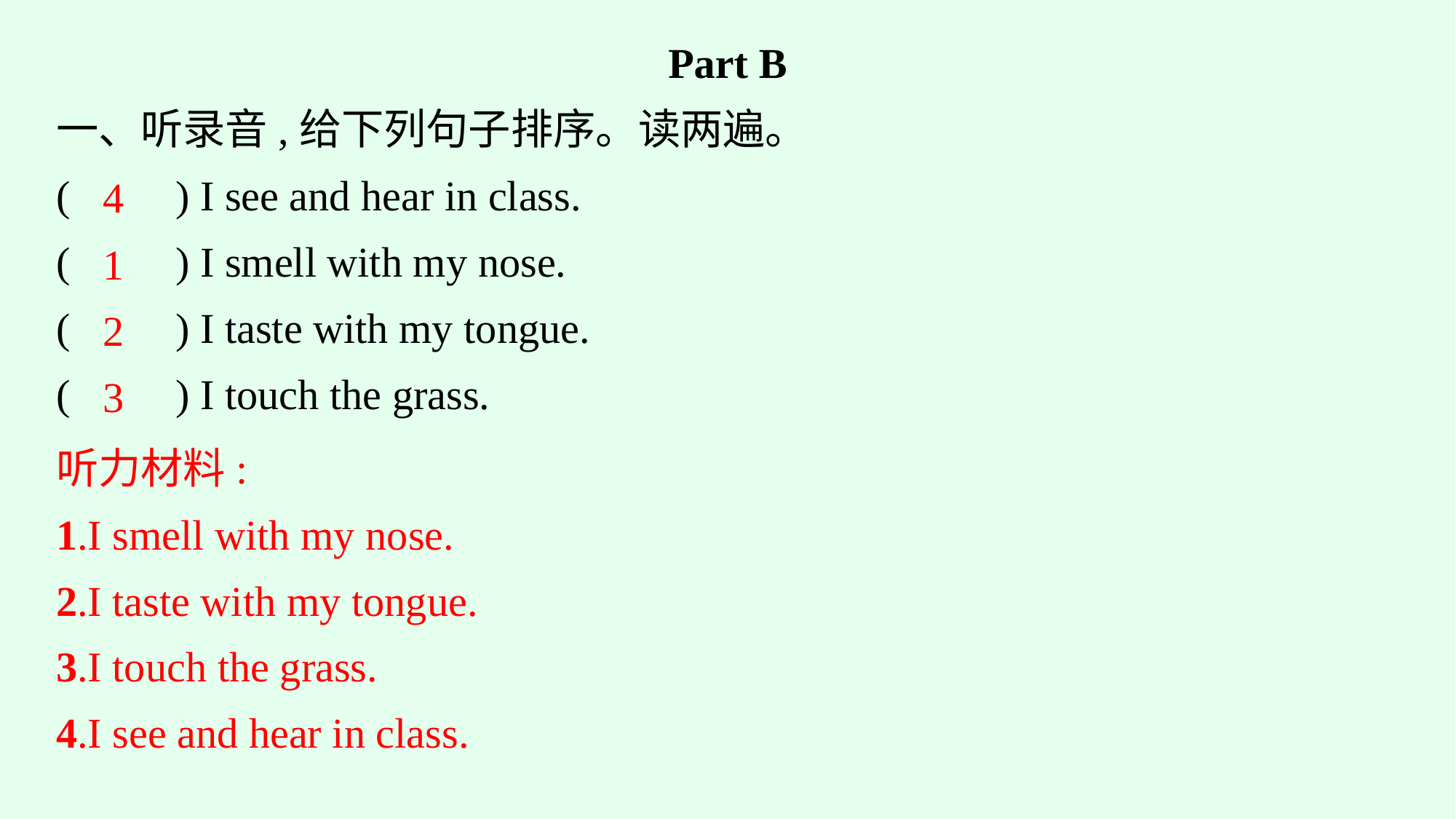

Part B
一、听录音,给下列句子排序。读两遍。
(　　) I see and hear in class.
(　　) I smell with my nose.
(　　) I taste with my tongue.
(　　) I touch the grass.
4
1
2
3
听力材料:
1.I smell with my nose.
2.I taste with my tongue.
3.I touch the grass.
4.I see and hear in class.